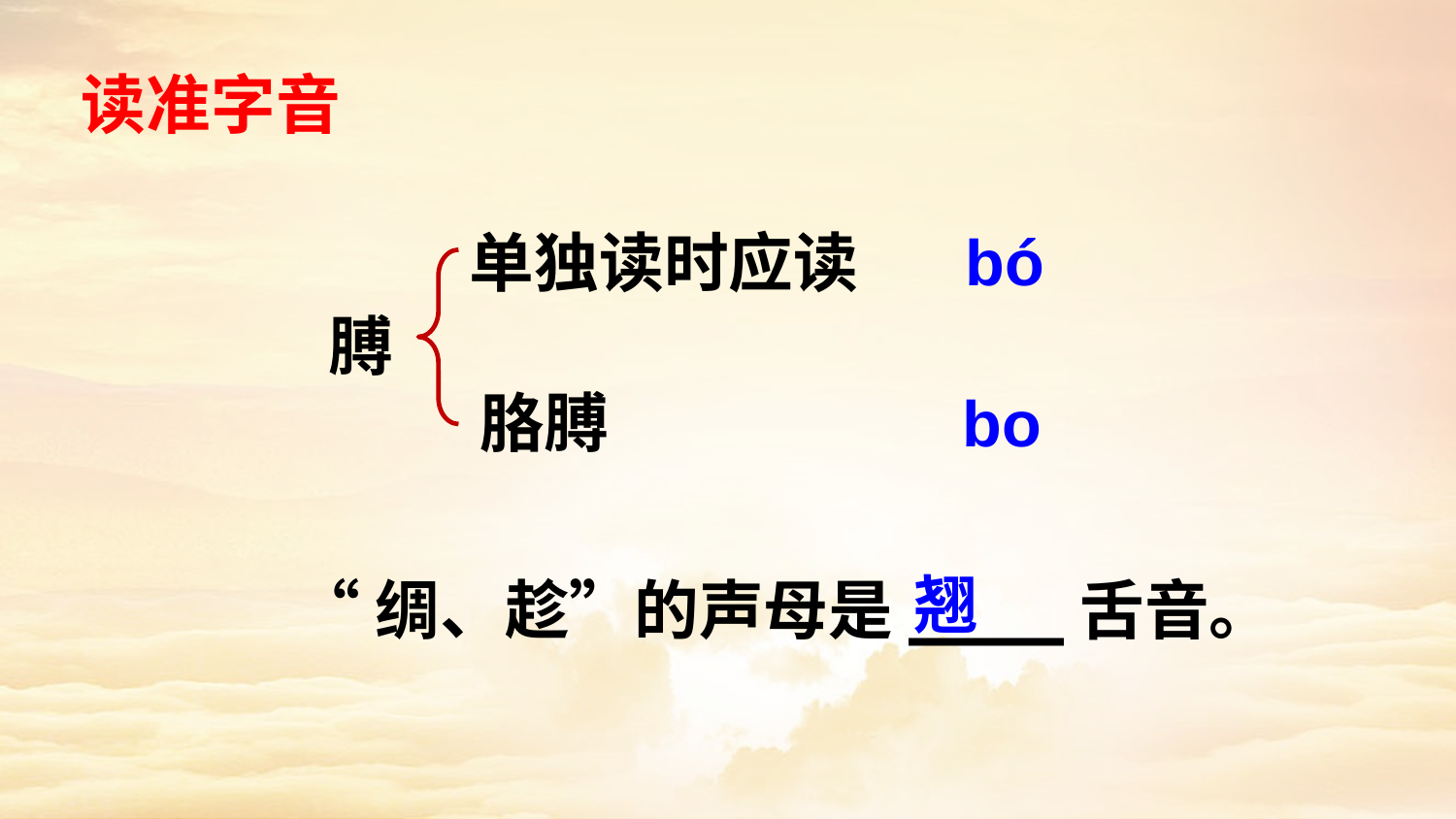

读准字音
bó
单独读时应读

膊
胳膊
bo
翘
“绸、趁”的声母是____舌音。